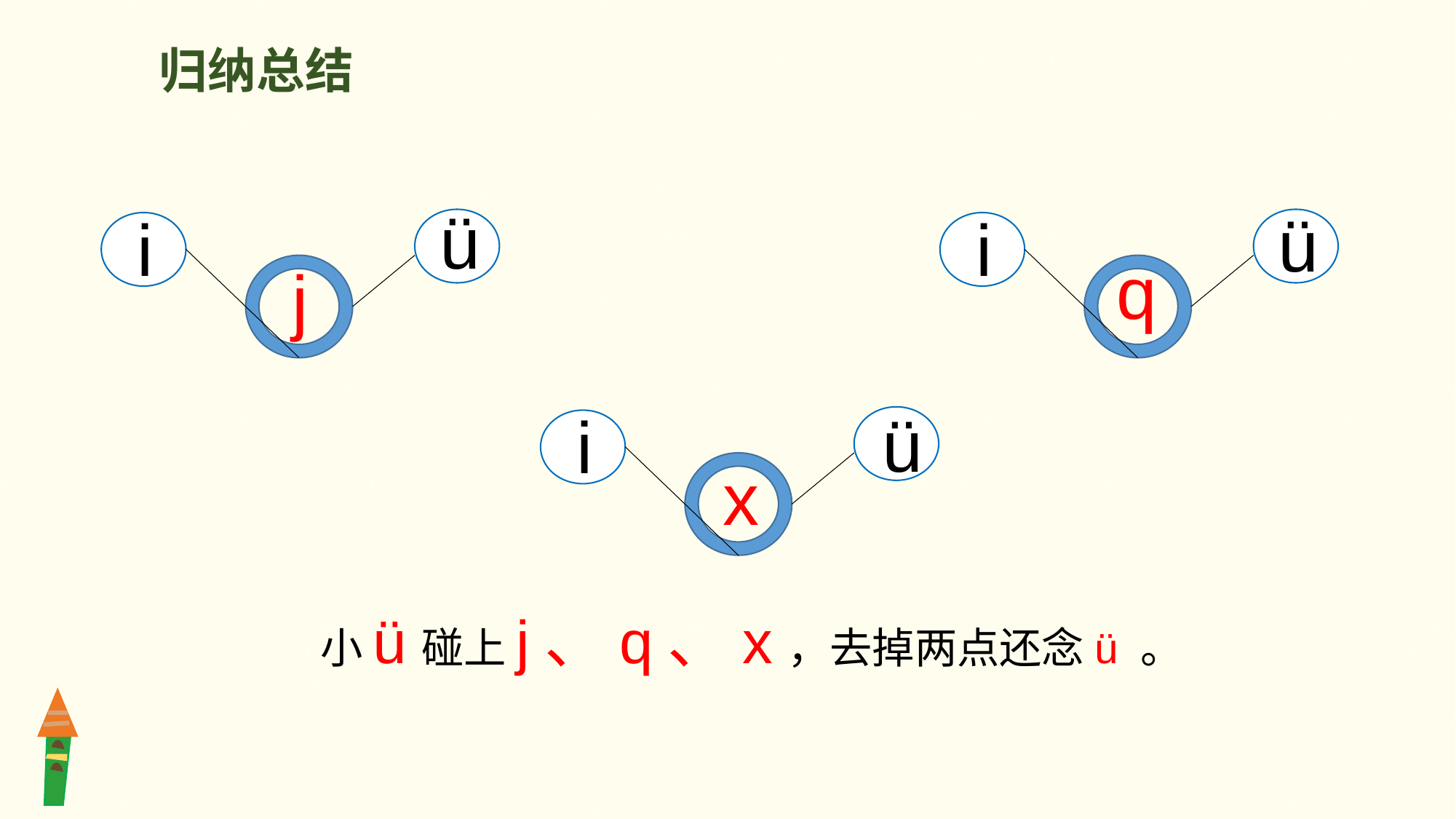

归纳总结
ü
i

j

ü
i

q

ü
i

x

小ü碰上j、q、x，去掉两点还念ü 。